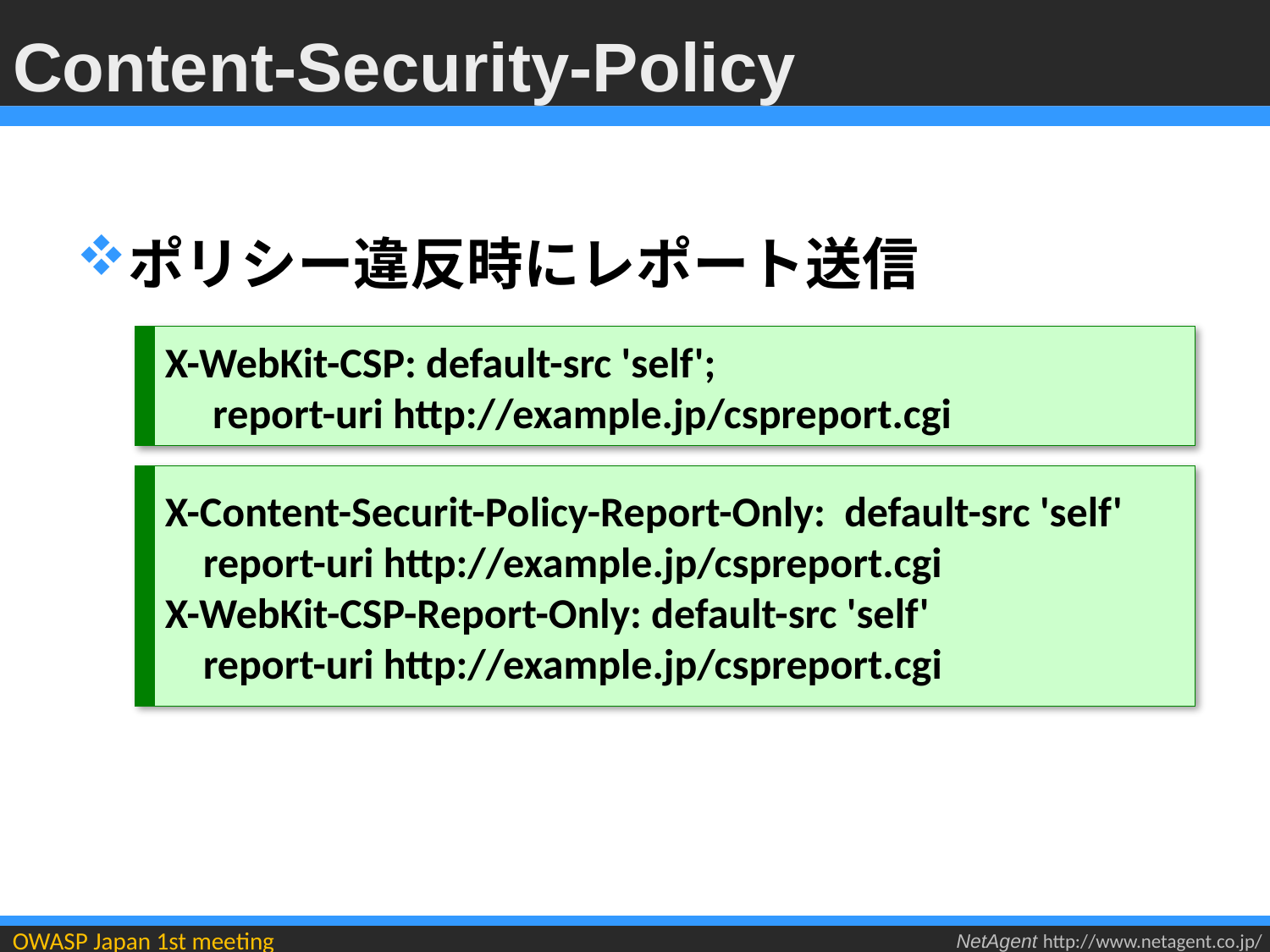

# Content-Security-Policy
ポリシー違反時にレポート送信

X-WebKit-CSP: default-src 'self';
     report-uri http://example.jp/cspreport.cgi

X-Content-Securit-Policy-Report-Only:  default-src 'self'
    report-uri http://example.jp/cspreport.cgi
X-WebKit-CSP-Report-Only: default-src 'self'
    report-uri http://example.jp/cspreport.cgi